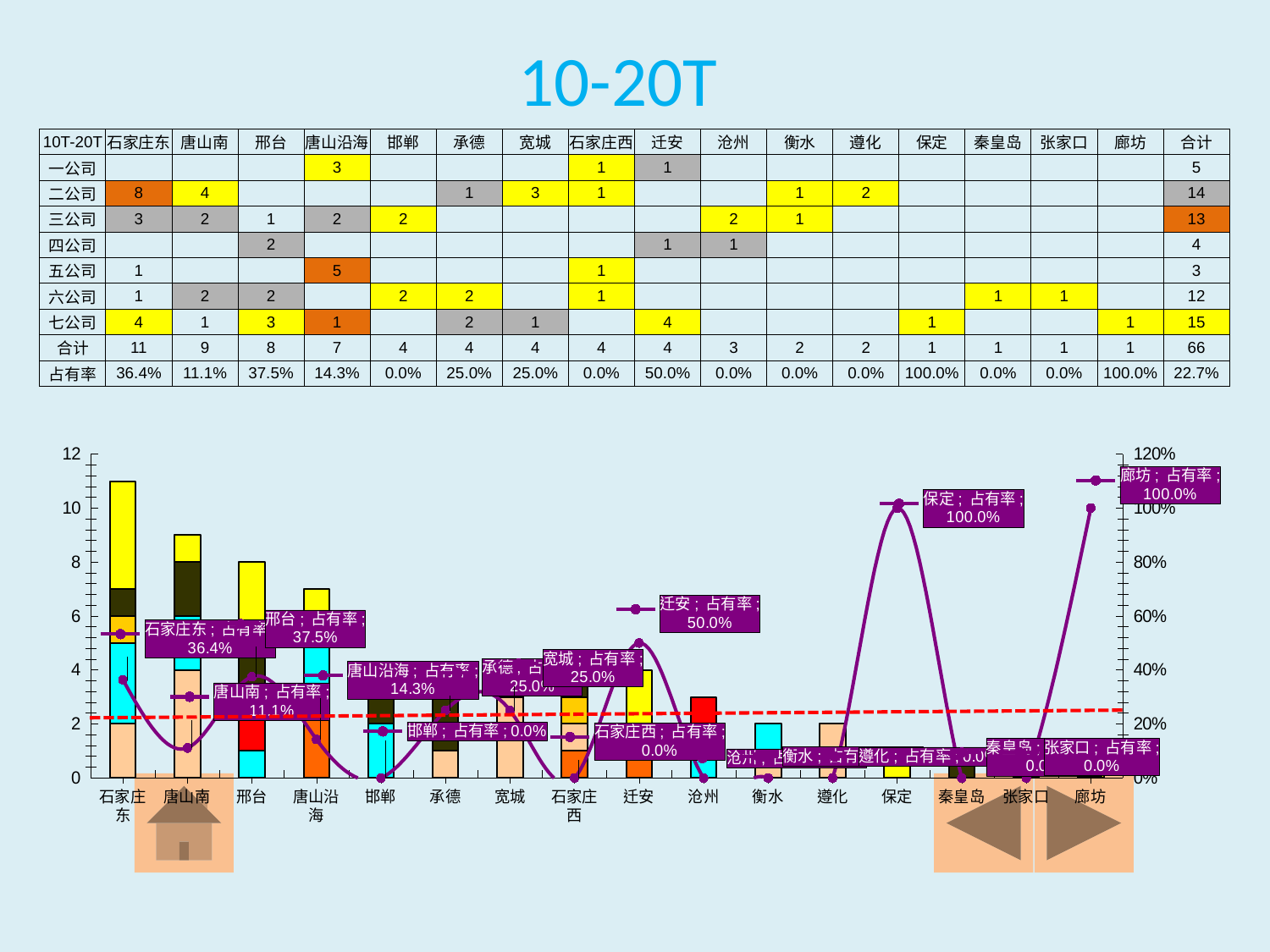

10-20T
| 10T-20T | 石家庄东 | 唐山南 | 邢台 | 唐山沿海 | 邯郸 | 承德 | 宽城 | 石家庄西 | 迁安 | 沧州 | 衡水 | 遵化 | 保定 | 秦皇岛 | 张家口 | 廊坊 | 合计 |
| --- | --- | --- | --- | --- | --- | --- | --- | --- | --- | --- | --- | --- | --- | --- | --- | --- | --- |
| 一公司 |  |  |  | 3 |  |  |  | 1 | 1 |  |  |  |  |  |  |  | 5 |
| 二公司 | 8 | 4 |  |  |  | 1 | 3 | 1 |  |  | 1 | 2 |  |  |  |  | 14 |
| 三公司 | 3 | 2 | 1 | 2 | 2 |  |  |  |  | 2 | 1 |  |  |  |  |  | 13 |
| 四公司 |  |  | 2 |  |  |  |  |  | 1 | 1 |  |  |  |  |  |  | 4 |
| 五公司 | 1 |  |  | 5 |  |  |  | 1 |  |  |  |  |  |  |  |  | 3 |
| 六公司 | 1 | 2 | 2 |  | 2 | 2 |  | 1 |  |  |  |  |  | 1 | 1 |  | 12 |
| 七公司 | 4 | 1 | 3 | 1 |  | 2 | 1 |  | 4 |  |  |  | 1 |  |  | 1 | 15 |
| 合计 | 11 | 9 | 8 | 7 | 4 | 4 | 4 | 4 | 4 | 3 | 2 | 2 | 1 | 1 | 1 | 1 | 66 |
| 占有率 | 36.4% | 11.1% | 37.5% | 14.3% | 0.0% | 25.0% | 25.0% | 0.0% | 50.0% | 0.0% | 0.0% | 0.0% | 100.0% | 0.0% | 0.0% | 100.0% | 22.7% |

### Chart

| Category | 日立 | 卡特 | 神钢 | 斗山 | 现代 | 沃尔沃 | 小松 | 占有率 |
|---|---|---|---|---|---|---|---|---|
| 石家庄东 | None | 2.0 | 3.0 | None | 1.0 | 1.0 | 4.0 | 0.3636363636363638 |
| 唐山南 | None | 4.0 | 2.0 | None | None | 2.0 | 1.0 | 0.1111111111111111 |
| 邢台 | None | None | 1.0 | 2.0 | None | 2.0 | 3.0 | 0.3750000000000005 |
| 唐山沿海 | 3.0 | None | 2.0 | None | 1.0 | None | 1.0 | 0.14285714285714324 |
| 邯郸 | None | None | 2.0 | None | None | 2.0 | None | 0.0 |
| 承德 | None | 1.0 | None | None | None | 2.0 | 1.0 | 0.25 |
| 宽城 | None | 3.0 | None | None | None | None | 1.0 | 0.25 |
| 石家庄西 | 1.0 | 1.0 | None | None | 1.0 | 1.0 | None | 0.0 |
| 迁安 | 1.0 | None | None | 1.0 | None | None | 2.0 | 0.5 |
| 沧州 | None | None | 2.0 | 1.0 | None | None | None | 0.0 |
| 衡水 | None | 1.0 | 1.0 | None | None | None | None | 0.0 |
| 遵化 | None | 2.0 | None | None | None | None | None | 0.0 |
| 保定 | None | None | None | None | None | None | 1.0 | 1.0 |
| 秦皇岛 | None | None | None | None | None | 1.0 | None | 0.0 |
| 张家口 | None | None | None | None | None | 1.0 | None | 0.0 |
| 廊坊 | None | None | None | None | None | None | 1.0 | 1.0 |